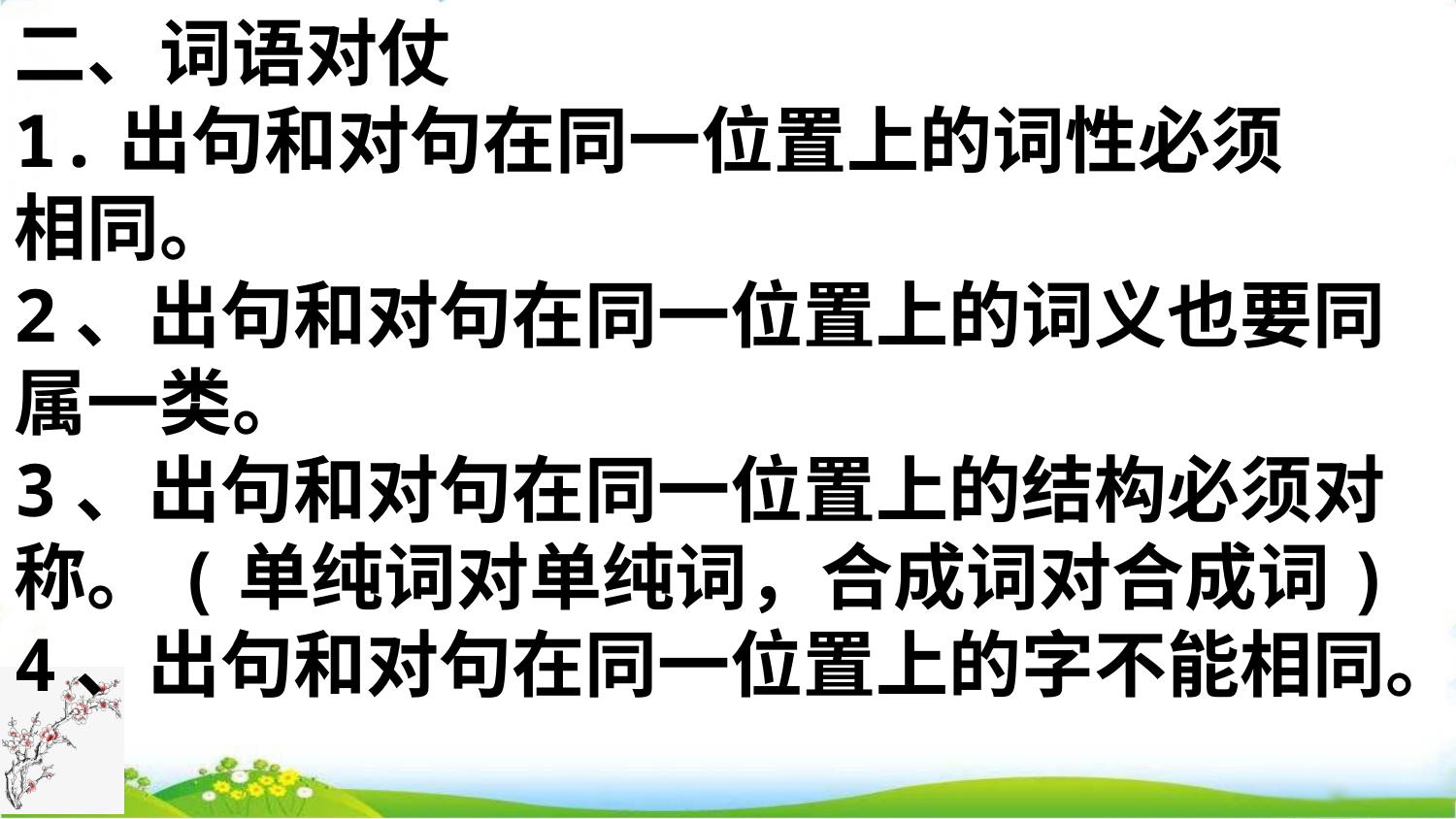

二、词语对仗
1.出句和对句在同一位置上的词性必须
相同。
2、出句和对句在同一位置上的词义也要同属一类。
3、出句和对句在同一位置上的结构必须对称。(单纯词对单纯词，合成词对合成词)
4、出句和对句在同一位置上的字不能相同。